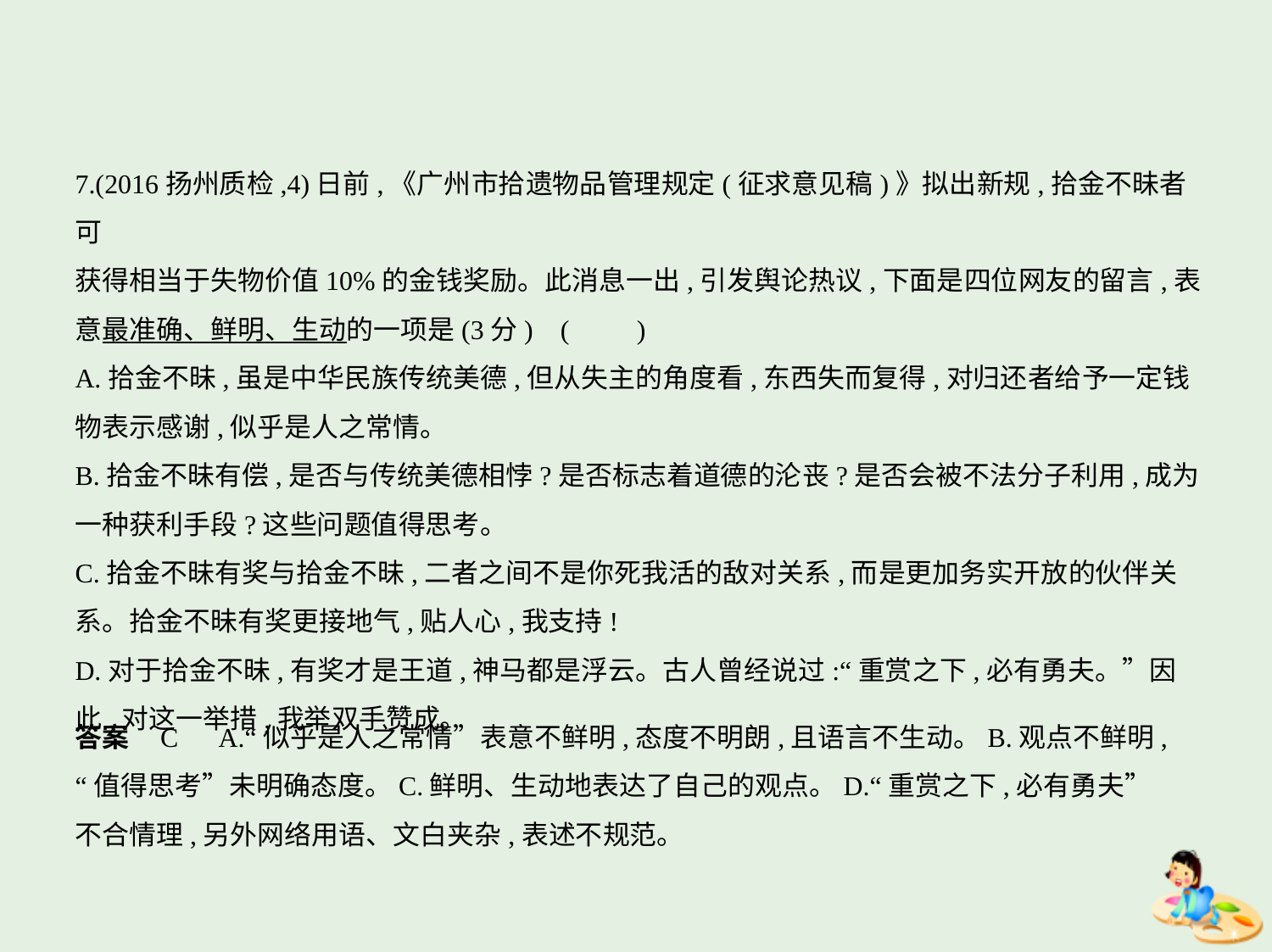

7.(2016扬州质检,4)日前,《广州市拾遗物品管理规定(征求意见稿)》拟出新规,拾金不昧者可
获得相当于失物价值10%的金钱奖励。此消息一出,引发舆论热议,下面是四位网友的留言,表
意最准确、鲜明、生动的一项是(3分) (　　)
A.拾金不昧,虽是中华民族传统美德,但从失主的角度看,东西失而复得,对归还者给予一定钱
物表示感谢,似乎是人之常情。
B.拾金不昧有偿,是否与传统美德相悖?是否标志着道德的沦丧?是否会被不法分子利用,成为
一种获利手段?这些问题值得思考。
C.拾金不昧有奖与拾金不昧,二者之间不是你死我活的敌对关系,而是更加务实开放的伙伴关
系。拾金不昧有奖更接地气,贴人心,我支持!
D.对于拾金不昧,有奖才是王道,神马都是浮云。古人曾经说过:“重赏之下,必有勇夫。”因
此,对这一举措,我举双手赞成。
答案    C　A.“似乎是人之常情”表意不鲜明,态度不明朗,且语言不生动。B.观点不鲜明,
“值得思考”未明确态度。C.鲜明、生动地表达了自己的观点。D.“重赏之下,必有勇夫”
不合情理,另外网络用语、文白夹杂,表述不规范。